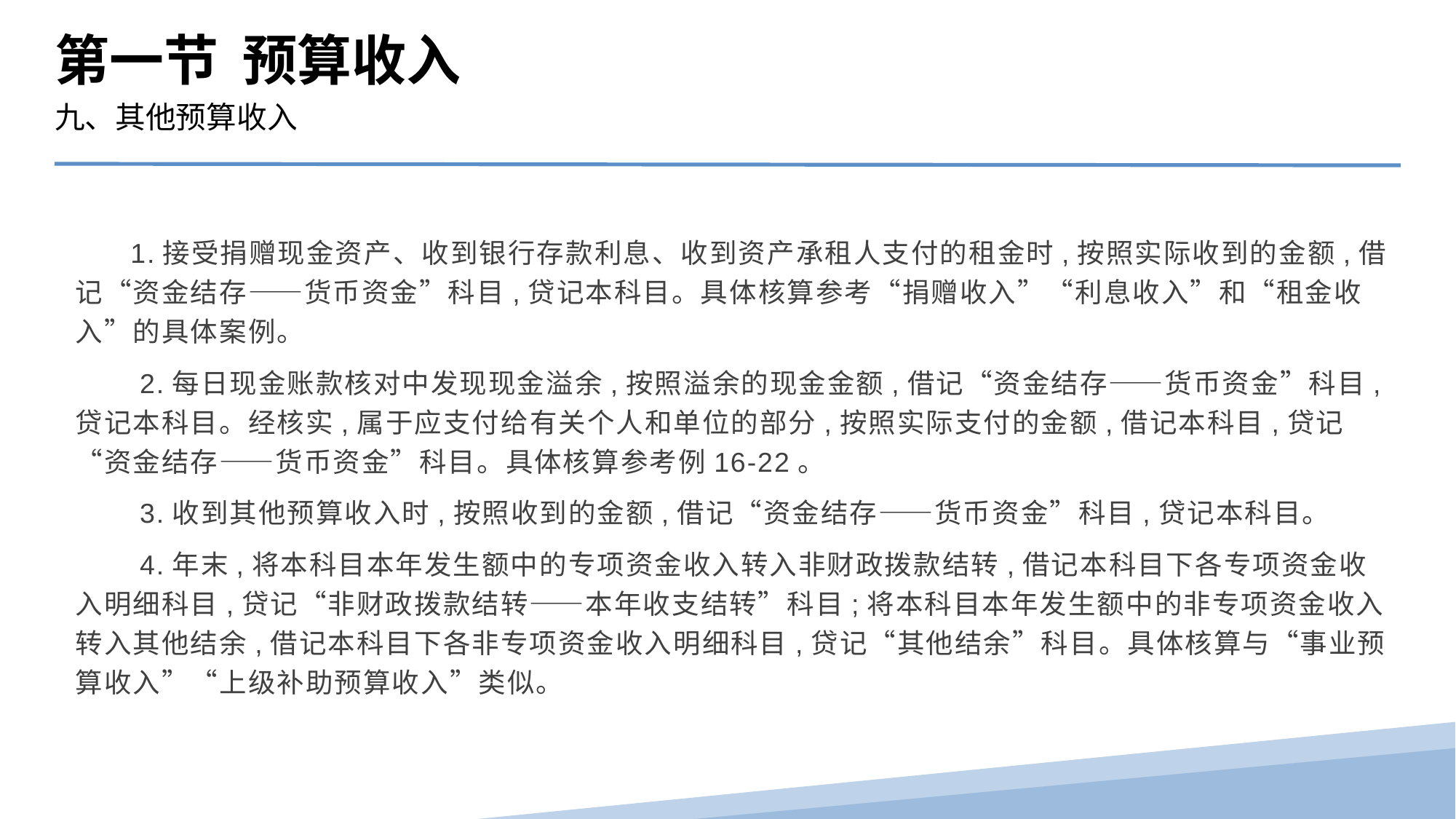

第一节  预算收入
九、其他预算收入
      1.接受捐赠现金资产、收到银行存款利息、收到资产承租人支付的租金时,按照实际收到的金额,借记“资金结存——货币资金”科目,贷记本科目。具体核算参考“捐赠收入”“利息收入”和“租金收入”的具体案例。
　　2.每日现金账款核对中发现现金溢余,按照溢余的现金金额,借记“资金结存——货币资金”科目,贷记本科目。经核实,属于应支付给有关个人和单位的部分,按照实际支付的金额,借记本科目,贷记“资金结存——货币资金”科目。具体核算参考例16-22。
　　3.收到其他预算收入时,按照收到的金额,借记“资金结存——货币资金”科目,贷记本科目。
　　4.年末,将本科目本年发生额中的专项资金收入转入非财政拨款结转,借记本科目下各专项资金收入明细科目,贷记“非财政拨款结转——本年收支结转”科目;将本科目本年发生额中的非专项资金收入转入其他结余,借记本科目下各非专项资金收入明细科目,贷记“其他结余”科目。具体核算与“事业预算收入”“上级补助预算收入”类似。